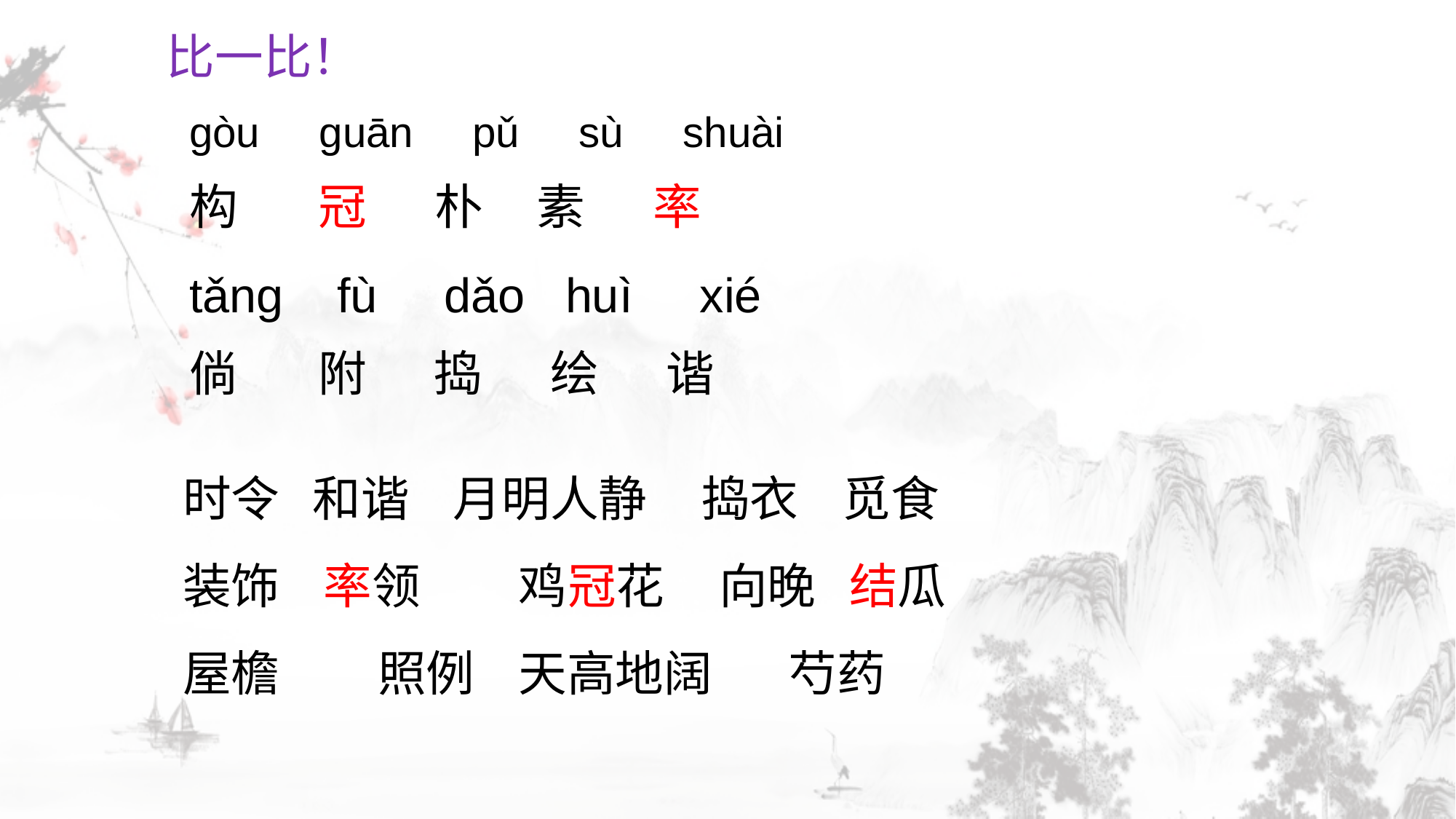

比一比！
ɡòu     ɡuān     pǔ     sù     shuài
构      冠     朴    素     率
tǎnɡ    fù     dǎo   huì     xié

倘      附     捣     绘     谐
时令   和谐    月明人静     捣衣    觅食   装饰    率领         鸡冠花     向晚   结瓜    屋檐         照例    天高地阔       芍药